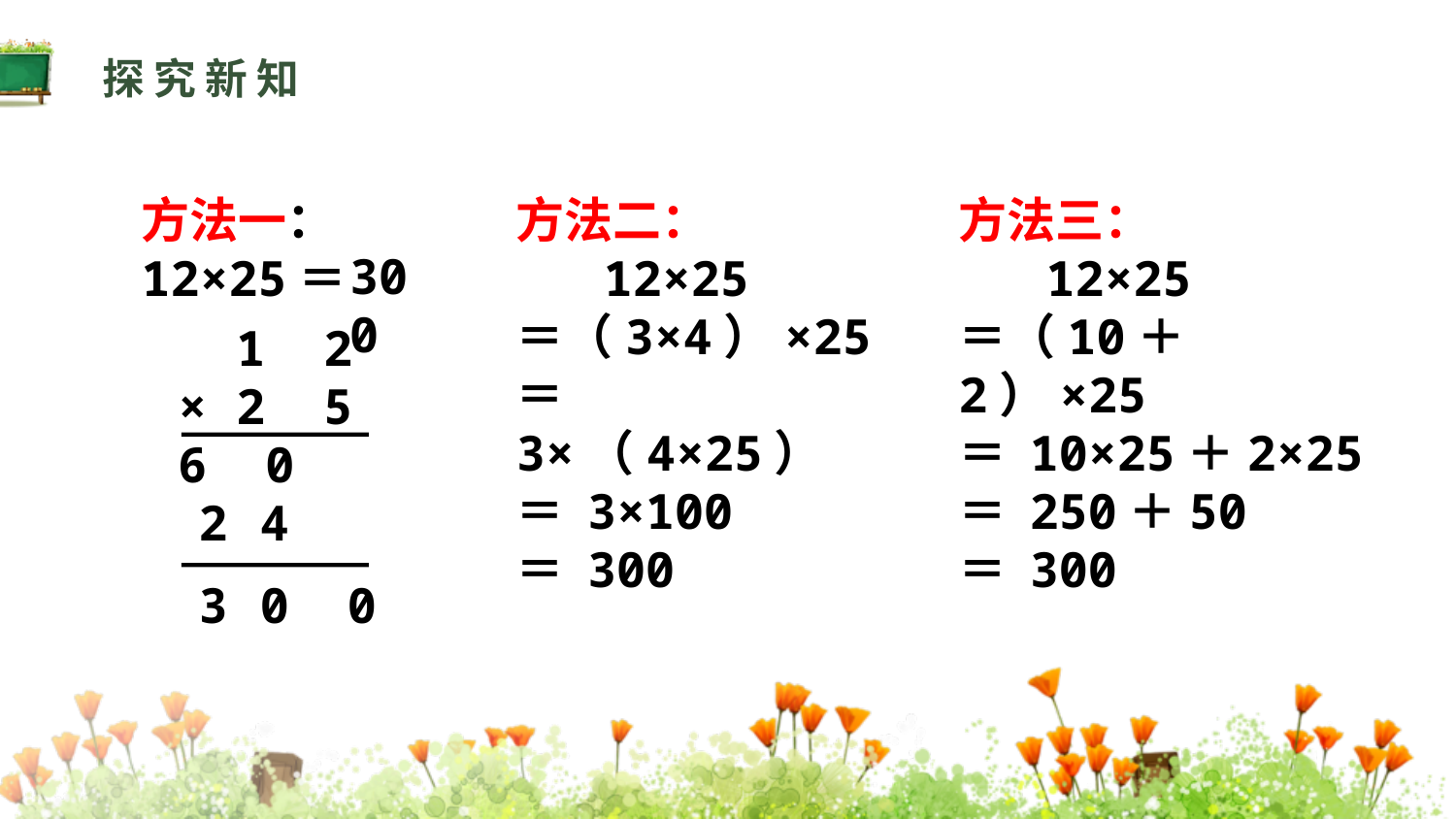

探究新知
方法一：
12×25＝
方法二：
   12×25
＝（3×4）×25
＝ 3×（4×25）
＝ 3×100
＝ 300
方法三：
   12×25
＝（10＋2）×25
＝ 10×25＋2×25
＝ 250＋50
＝ 300
300
1  2
× 2  5
6  0

4
0  0